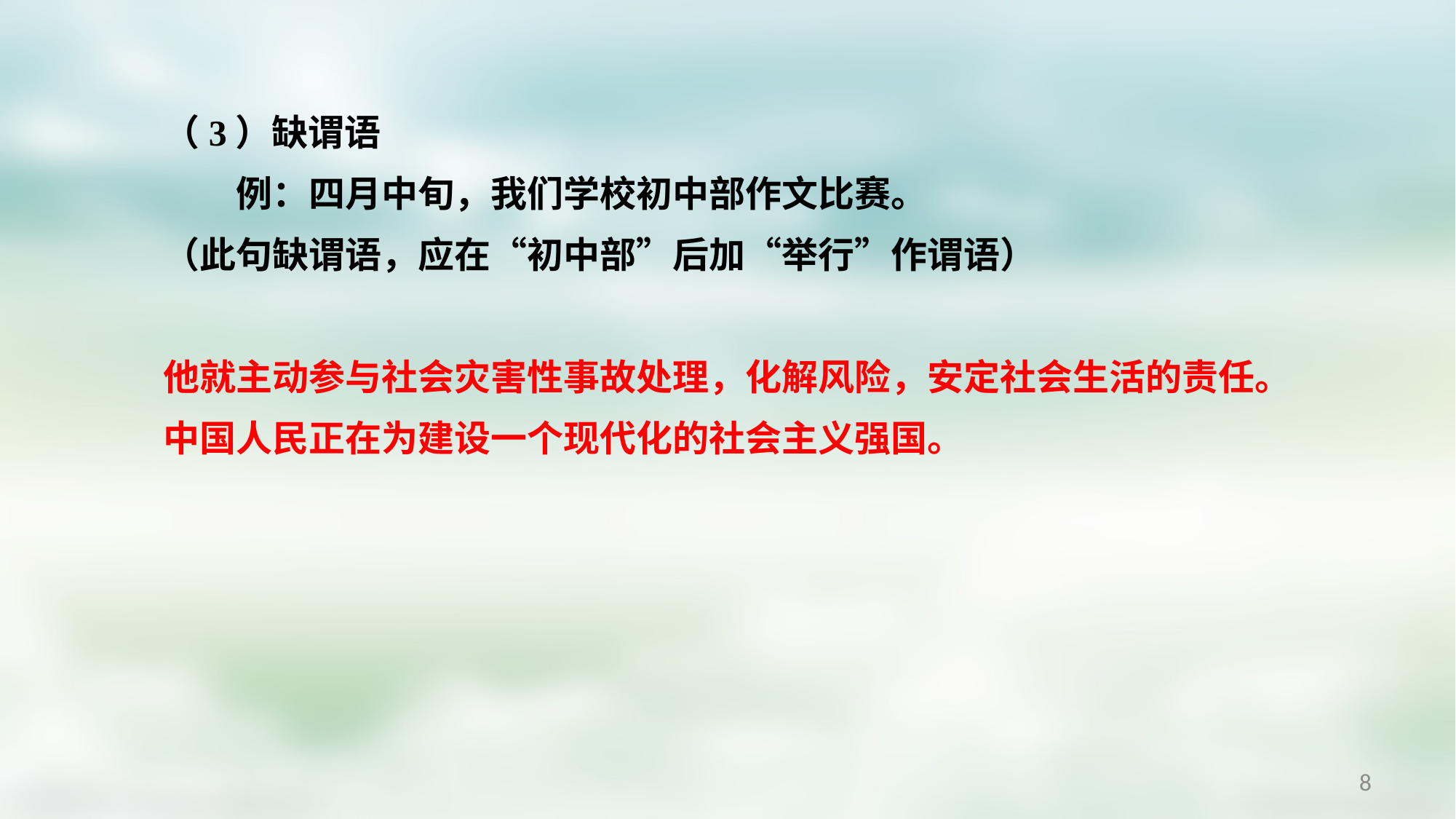

（3）缺谓语
　　例：四月中旬，我们学校初中部作文比赛。
（此句缺谓语，应在“初中部”后加“举行”作谓语）

他就主动参与社会灾害性事故处理，化解风险，安定社会生活的责任。
中国人民正在为建设一个现代化的社会主义强国。
8